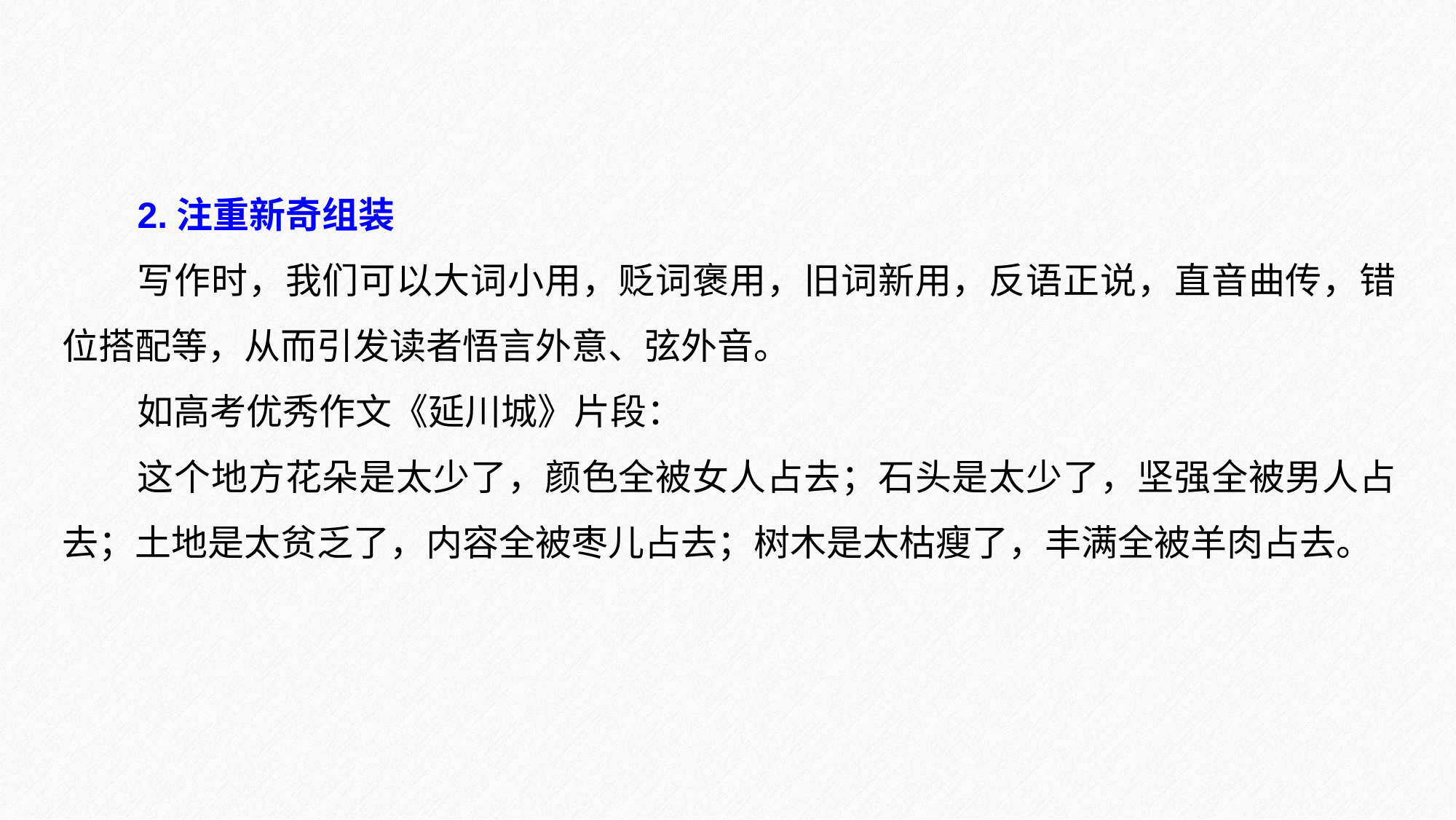

2.注重新奇组装
写作时，我们可以大词小用，贬词褒用，旧词新用，反语正说，直音曲传，错位搭配等，从而引发读者悟言外意、弦外音。
如高考优秀作文《延川城》片段：
这个地方花朵是太少了，颜色全被女人占去；石头是太少了，坚强全被男人占去；土地是太贫乏了，内容全被枣儿占去；树木是太枯瘦了，丰满全被羊肉占去。